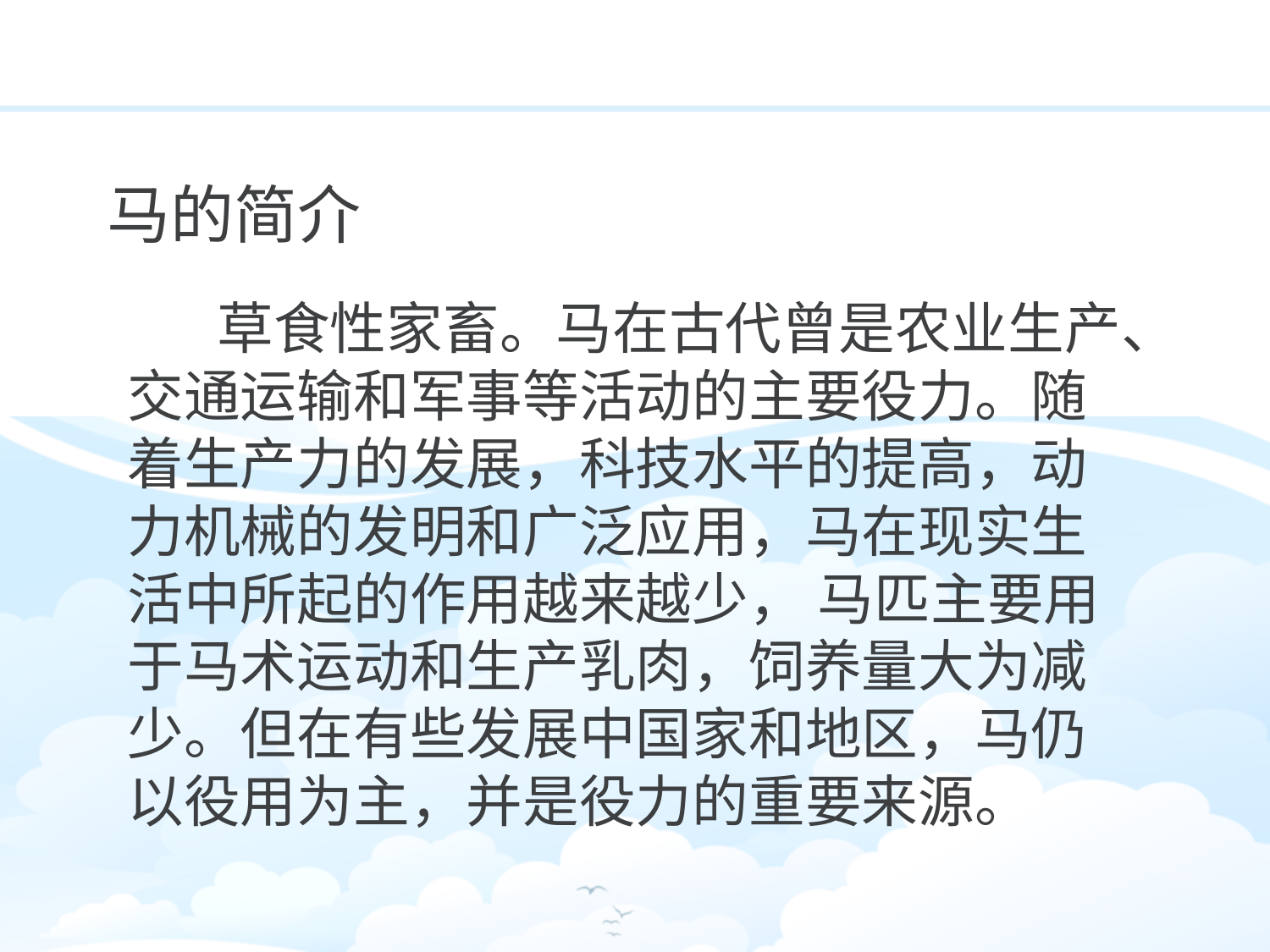

马的简介
      草食性家畜。马在古代曾是农业生产、交通运输和军事等活动的主要役力。随着生产力的发展，科技水平的提高，动力机械的发明和广泛应用，马在现实生活中所起的作用越来越少， 马匹主要用于马术运动和生产乳肉，饲养量大为减少。但在有些发展中国家和地区，马仍以役用为主，并是役力的重要来源。